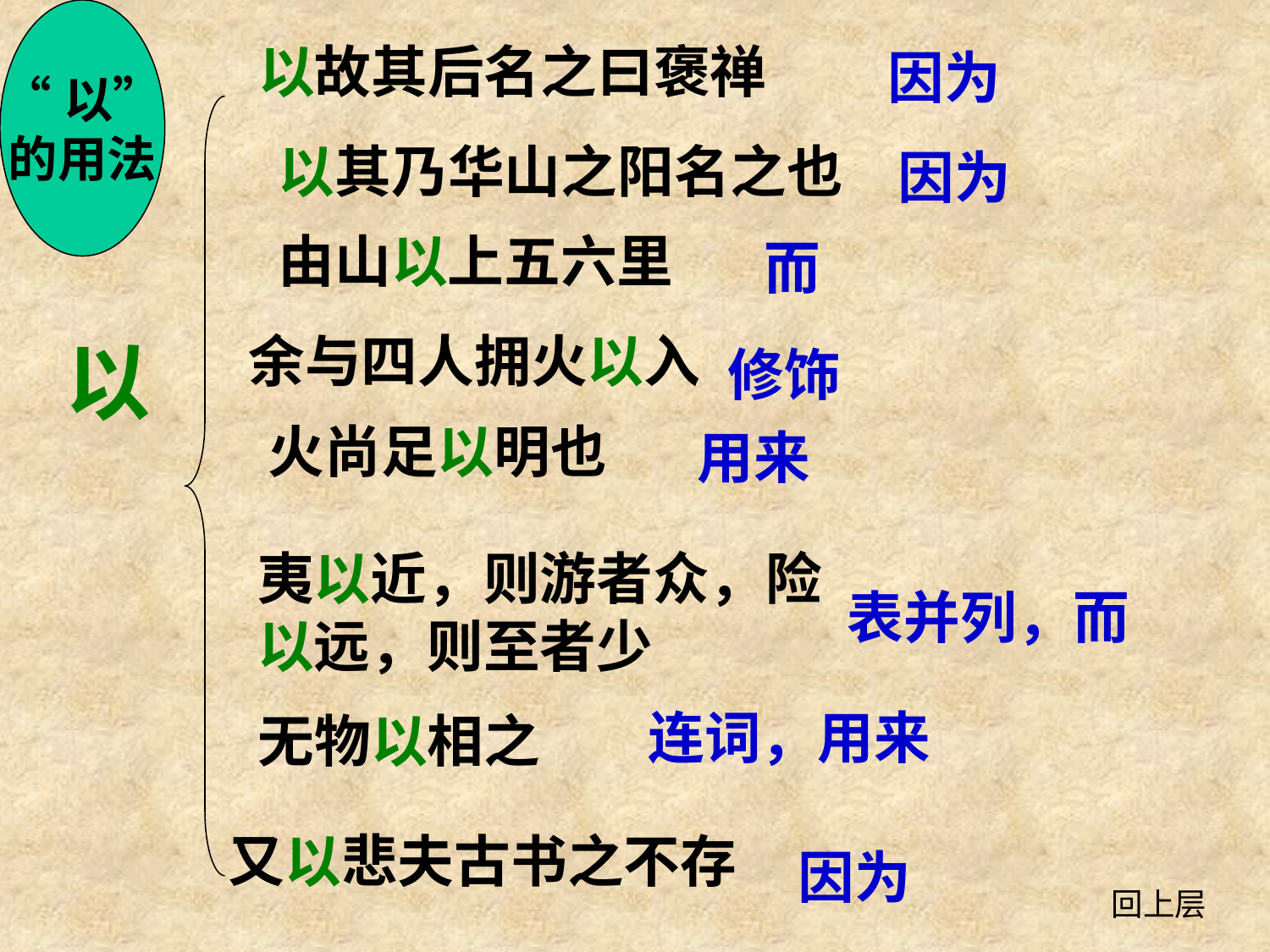

“以”
的用法
以故其后名之曰褒禅
因为

以其乃华山之阳名之也
因为
由山以上五六里
而
余与四人拥火以入
以
修饰
火尚足以明也
用来
夷以近，则游者众，险以远，则至者少
表并列，而
连词，用来
无物以相之
又以悲夫古书之不存
因为
回上层